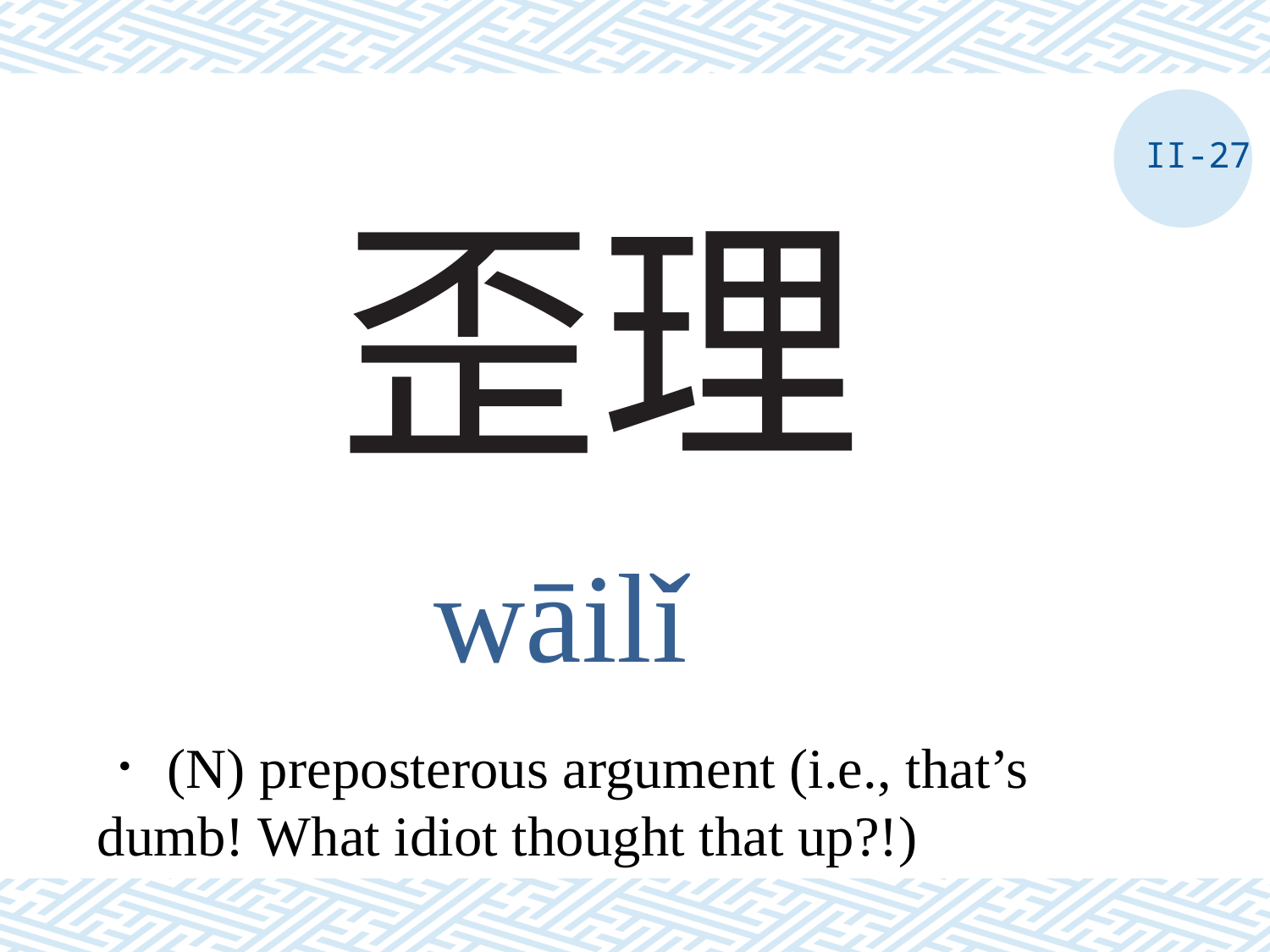

II-27

# 歪理
wāilǐ
．(N) preposterous argument (i.e., that’s dumb! What idiot thought that up?!)